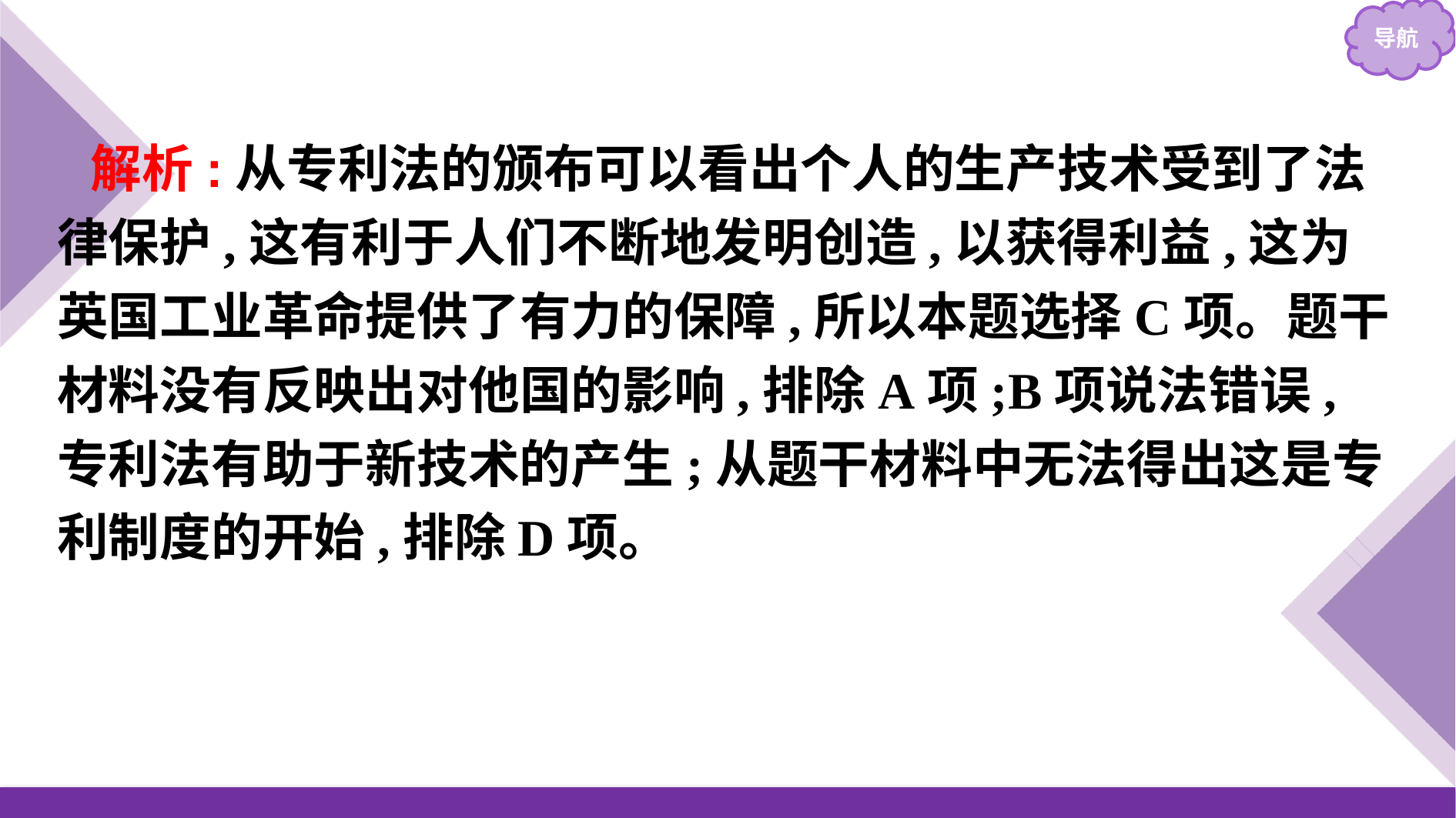

解析:从专利法的颁布可以看出个人的生产技术受到了法律保护,这有利于人们不断地发明创造,以获得利益,这为英国工业革命提供了有力的保障,所以本题选择C项。题干材料没有反映出对他国的影响,排除A项;B项说法错误,专利法有助于新技术的产生;从题干材料中无法得出这是专利制度的开始,排除D项。